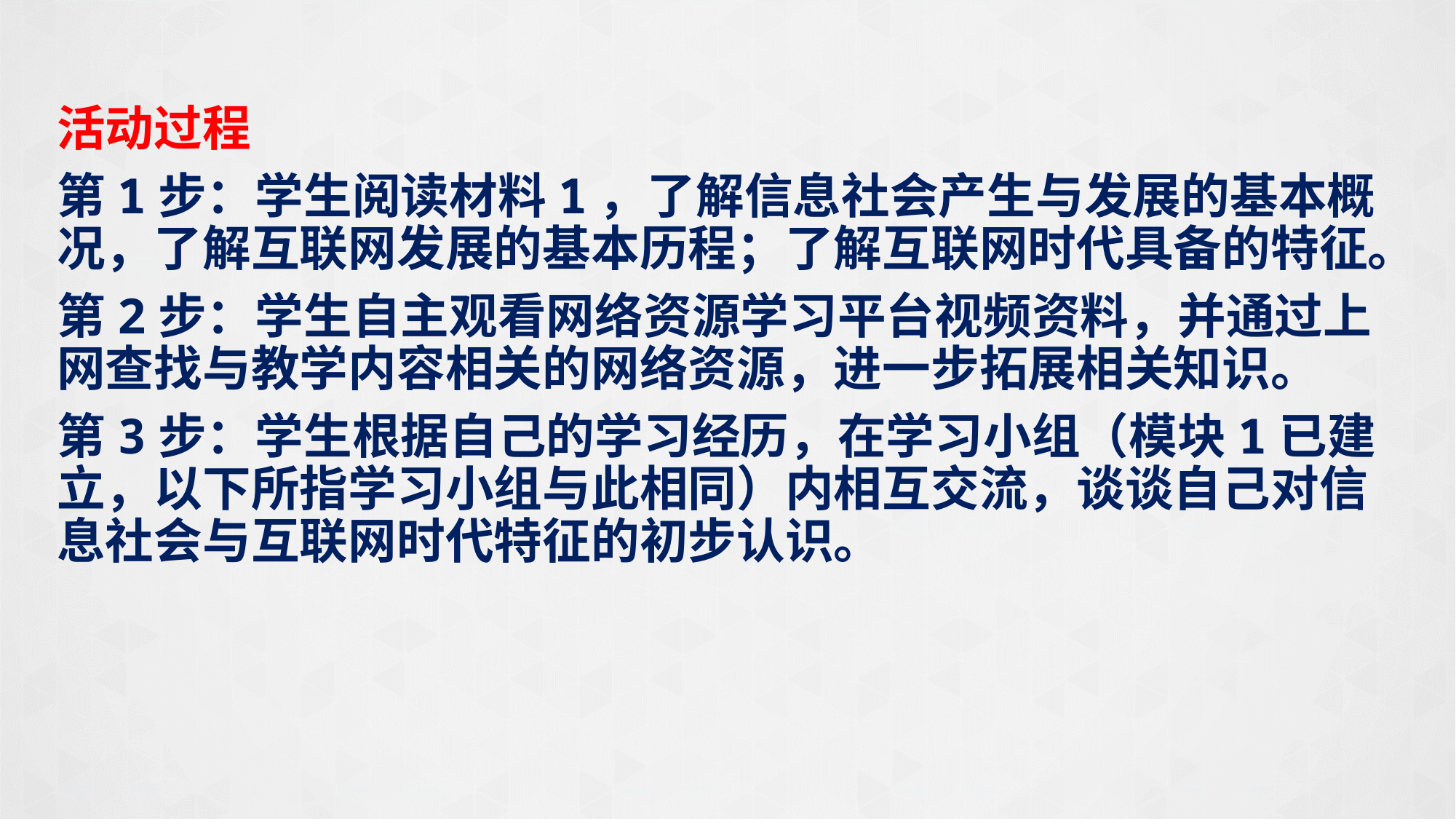

活动过程
第1步：学生阅读材料1，了解信息社会产生与发展的基本概况，了解互联网发展的基本历程；了解互联网时代具备的特征。
第2步：学生自主观看网络资源学习平台视频资料，并通过上网查找与教学内容相关的网络资源，进一步拓展相关知识。
第3步：学生根据自己的学习经历，在学习小组（模块1已建立，以下所指学习小组与此相同）内相互交流，谈谈自己对信息社会与互联网时代特征的初步认识。